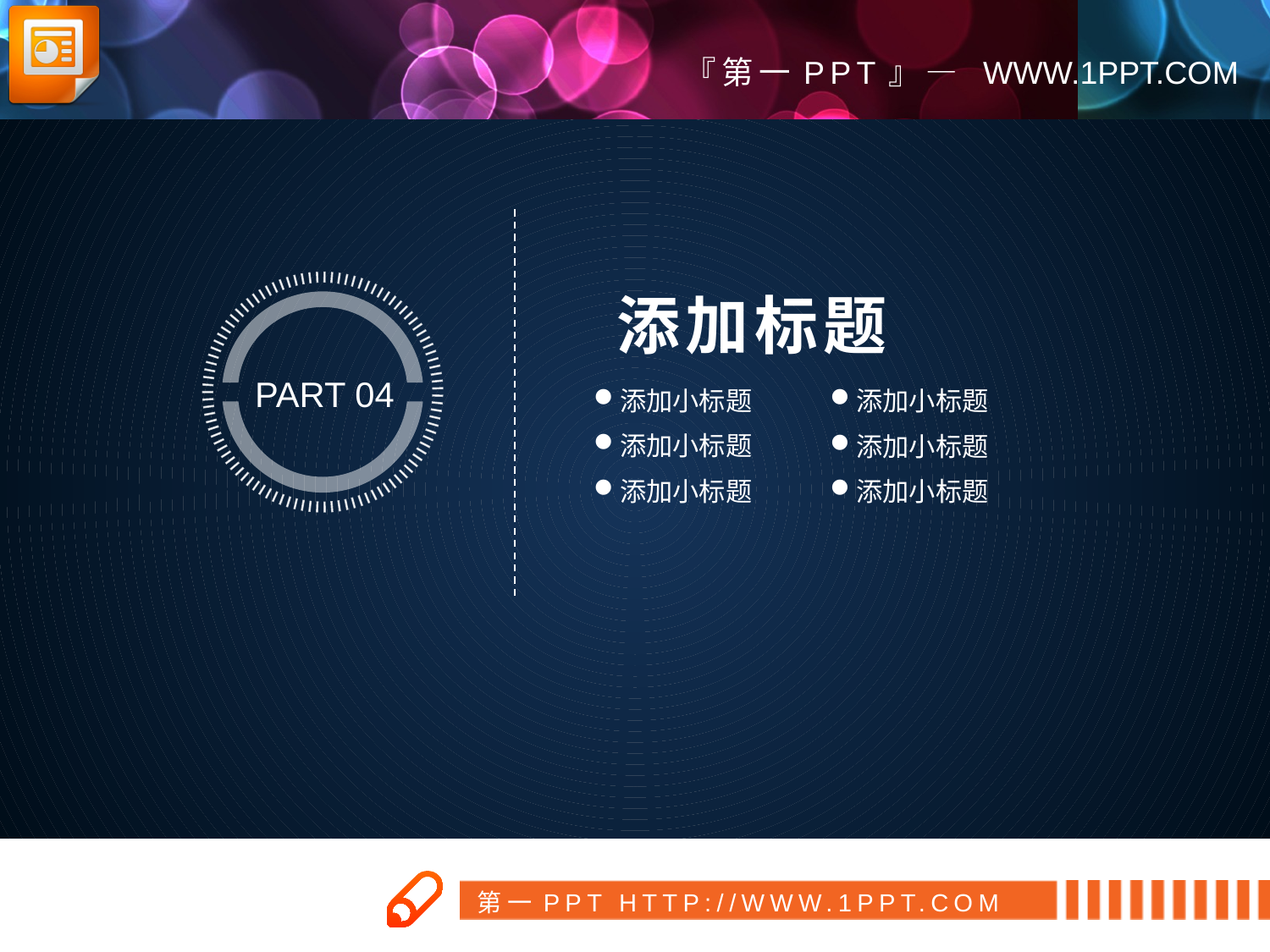

添加标题

PART 04
添加小标题
添加小标题
添加小标题
添加小标题
添加小标题
添加小标题